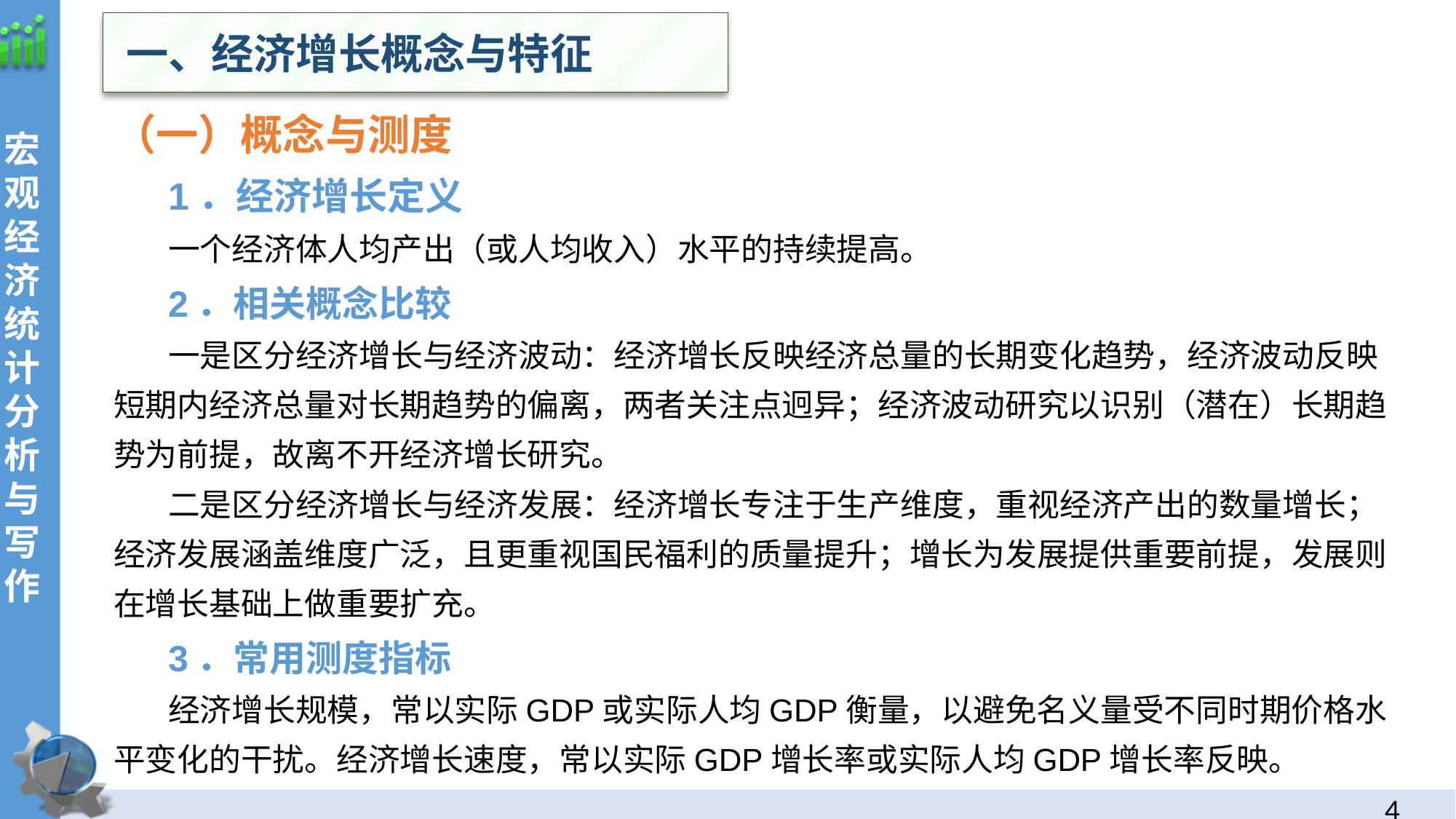

一、经济增长概念与特征
（一）概念与测度
1．经济增长定义
一个经济体人均产出（或人均收入）水平的持续提高。
2．相关概念比较
一是区分经济增长与经济波动：经济增长反映经济总量的长期变化趋势，经济波动反映短期内经济总量对长期趋势的偏离，两者关注点迥异；经济波动研究以识别（潜在）长期趋势为前提，故离不开经济增长研究。
二是区分经济增长与经济发展：经济增长专注于生产维度，重视经济产出的数量增长；经济发展涵盖维度广泛，且更重视国民福利的质量提升；增长为发展提供重要前提，发展则在增长基础上做重要扩充。
3．常用测度指标
经济增长规模，常以实际GDP或实际人均GDP衡量，以避免名义量受不同时期价格水平变化的干扰。经济增长速度，常以实际GDP增长率或实际人均GDP增长率反映。

4